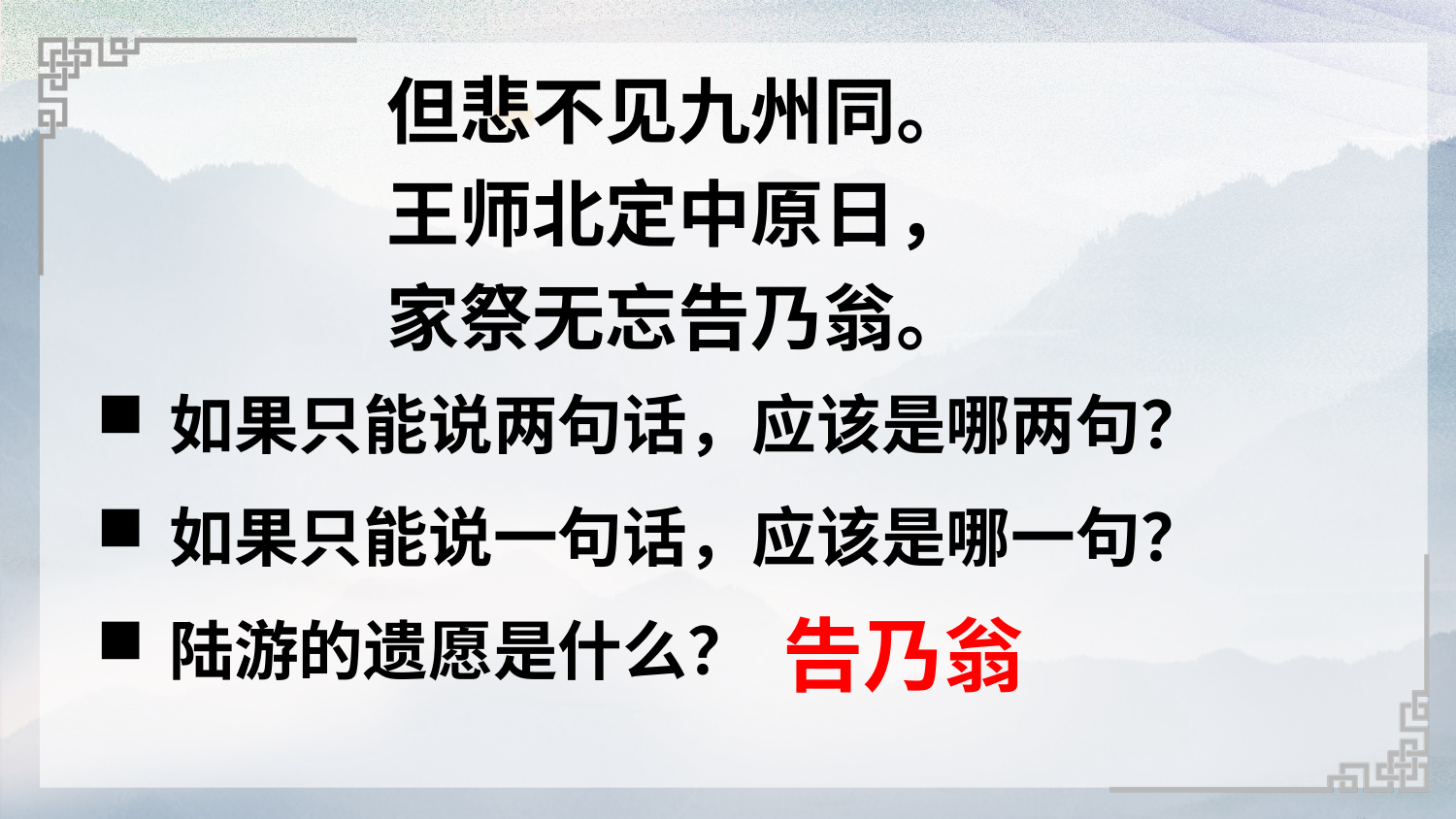

但悲不见九州同。
王师北定中原日，
家祭无忘告乃翁。
如果只能说两句话，应该是哪两句？
如果只能说一句话，应该是哪一句？
告乃翁
陆游的遗愿是什么？